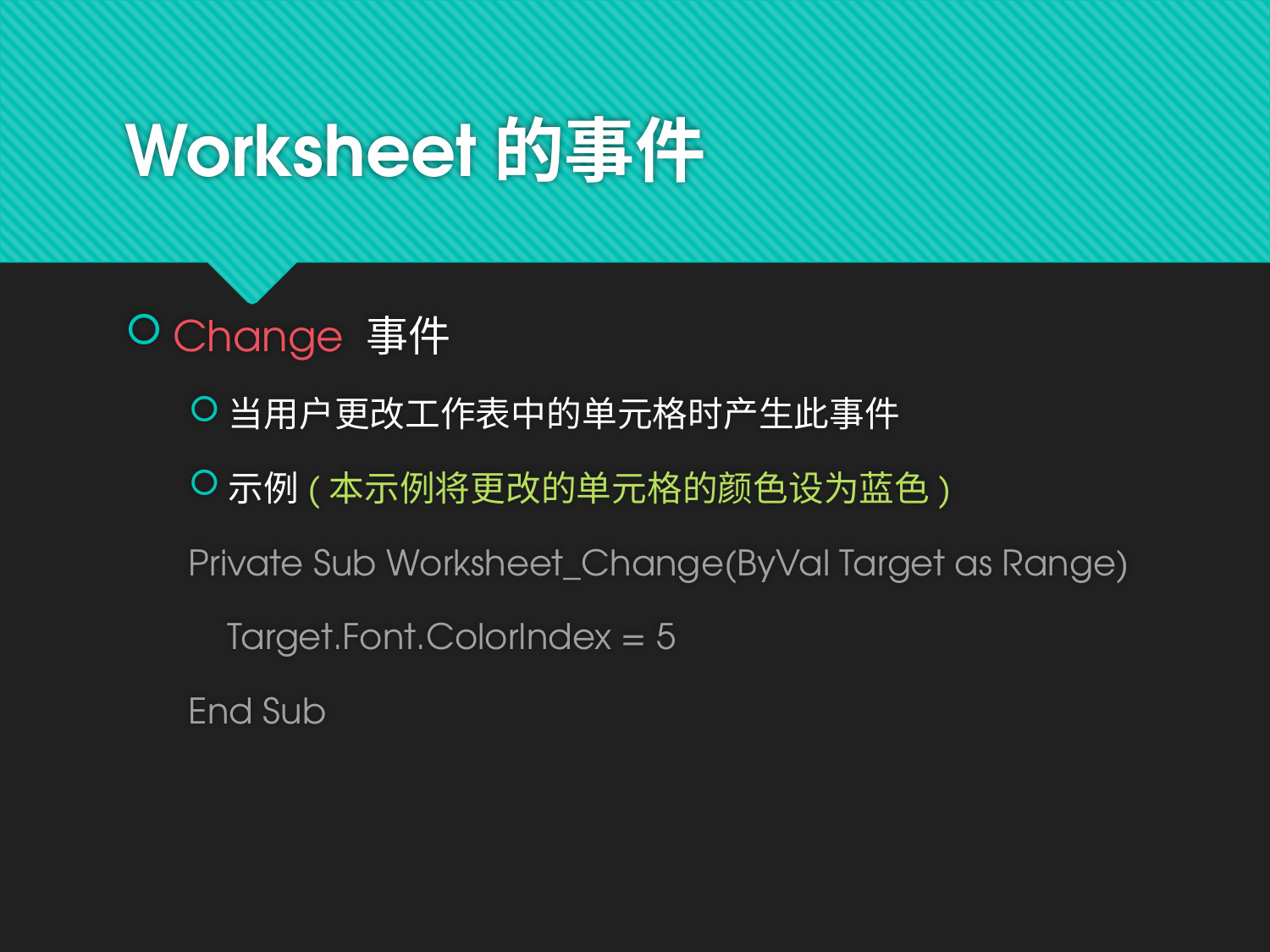

# Worksheet的事件
Change 事件
当用户更改工作表中的单元格时产生此事件
示例(本示例将更改的单元格的颜色设为蓝色)
Private Sub Worksheet_Change(ByVal Target as Range)
    Target.Font.ColorIndex = 5
End Sub